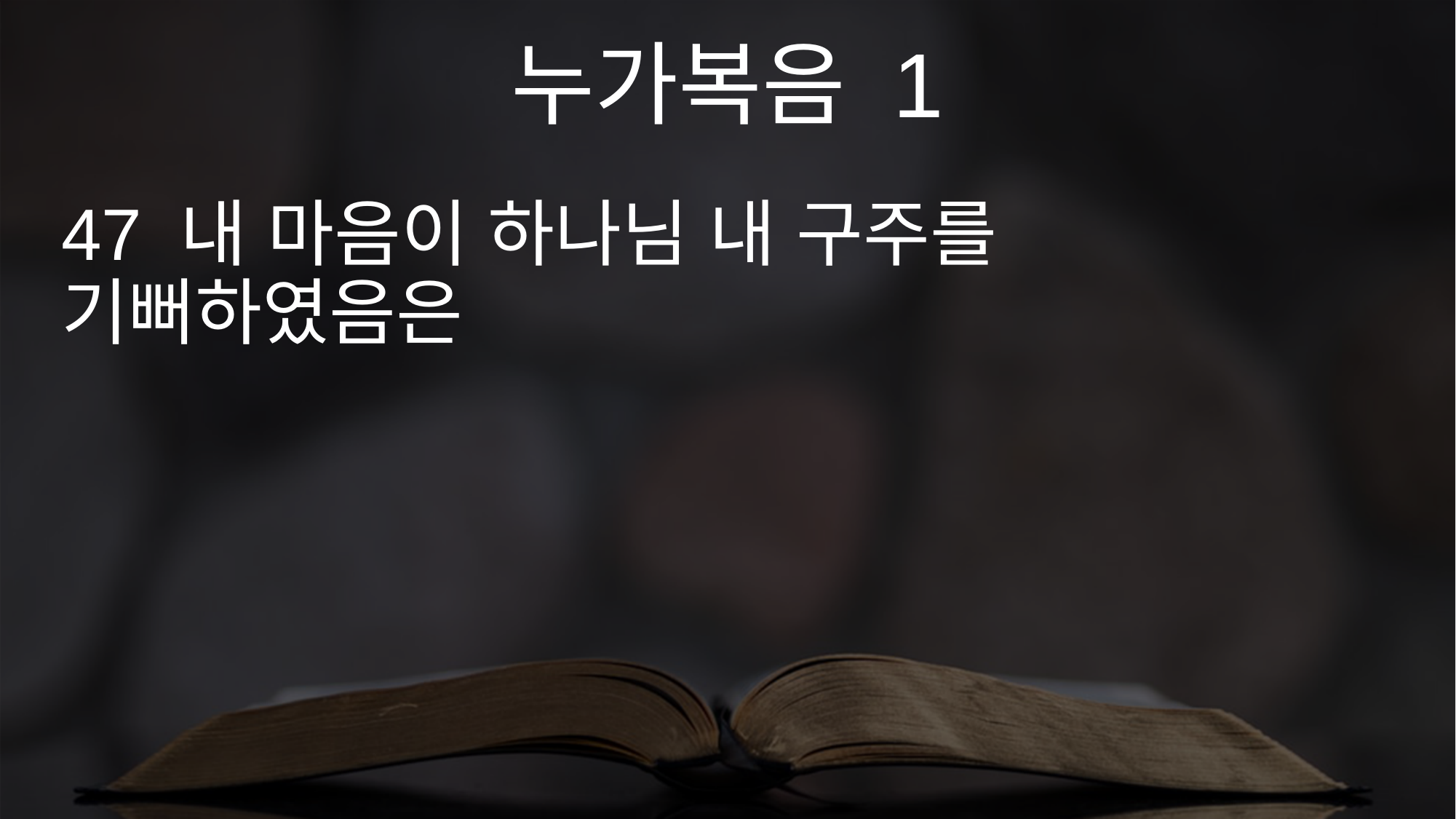

누가복음 1
47 내 마음이 하나님 내 구주를 기뻐하였음은